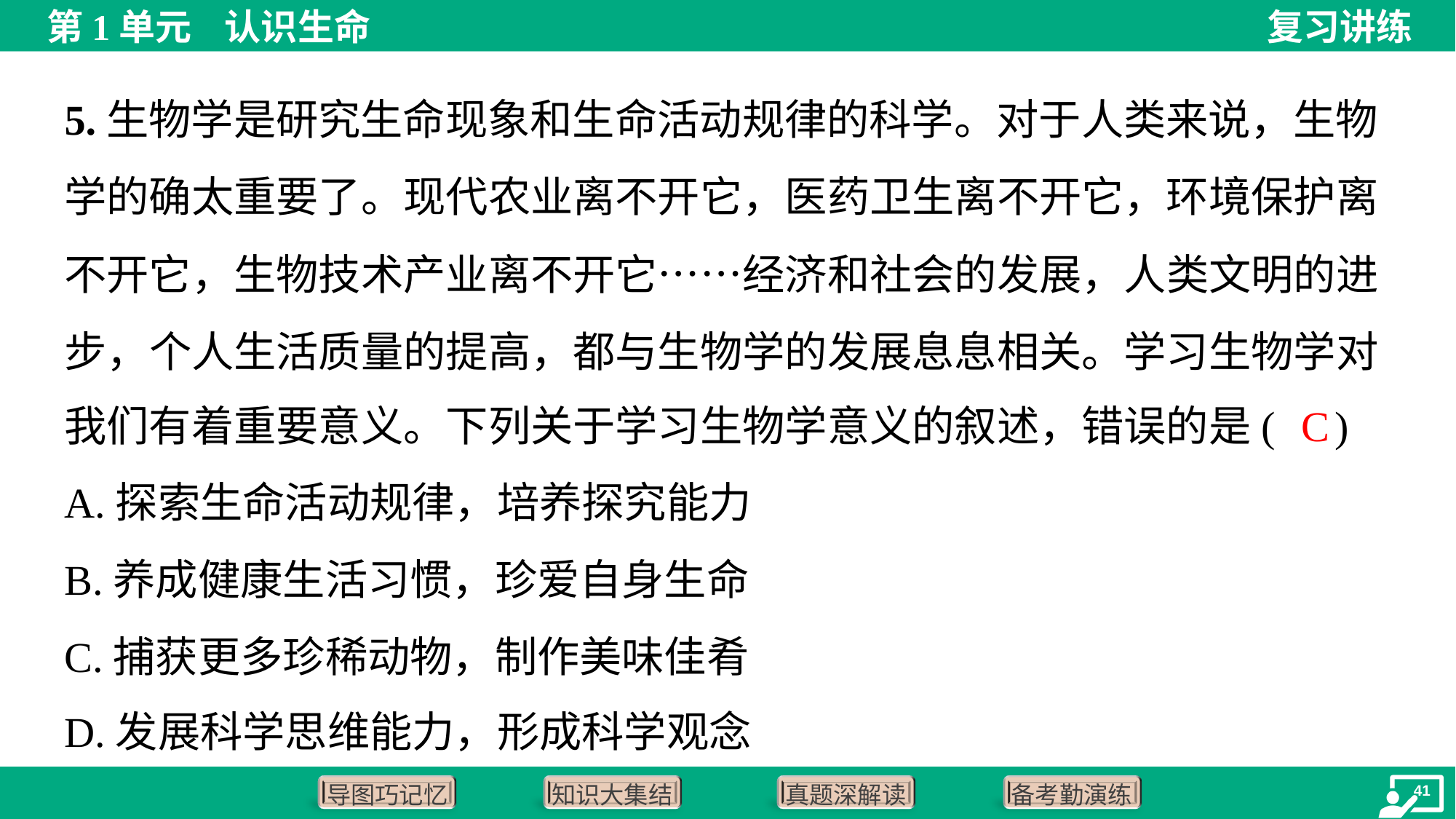

5.生物学是研究生命现象和生命活动规律的科学。对于人类来说，生物
学的确太重要了。现代农业离不开它，医药卫生离不开它，环境保护离
不开它，生物技术产业离不开它……经济和社会的发展，人类文明的进
步，个人生活质量的提高，都与生物学的发展息息相关。学习生物学对
我们有着重要意义。下列关于学习生物学意义的叙述，错误的是(     )
C
A.探索生命活动规律，培养探究能力
B.养成健康生活习惯，珍爱自身生命
C.捕获更多珍稀动物，制作美味佳肴
D.发展科学思维能力，形成科学观念